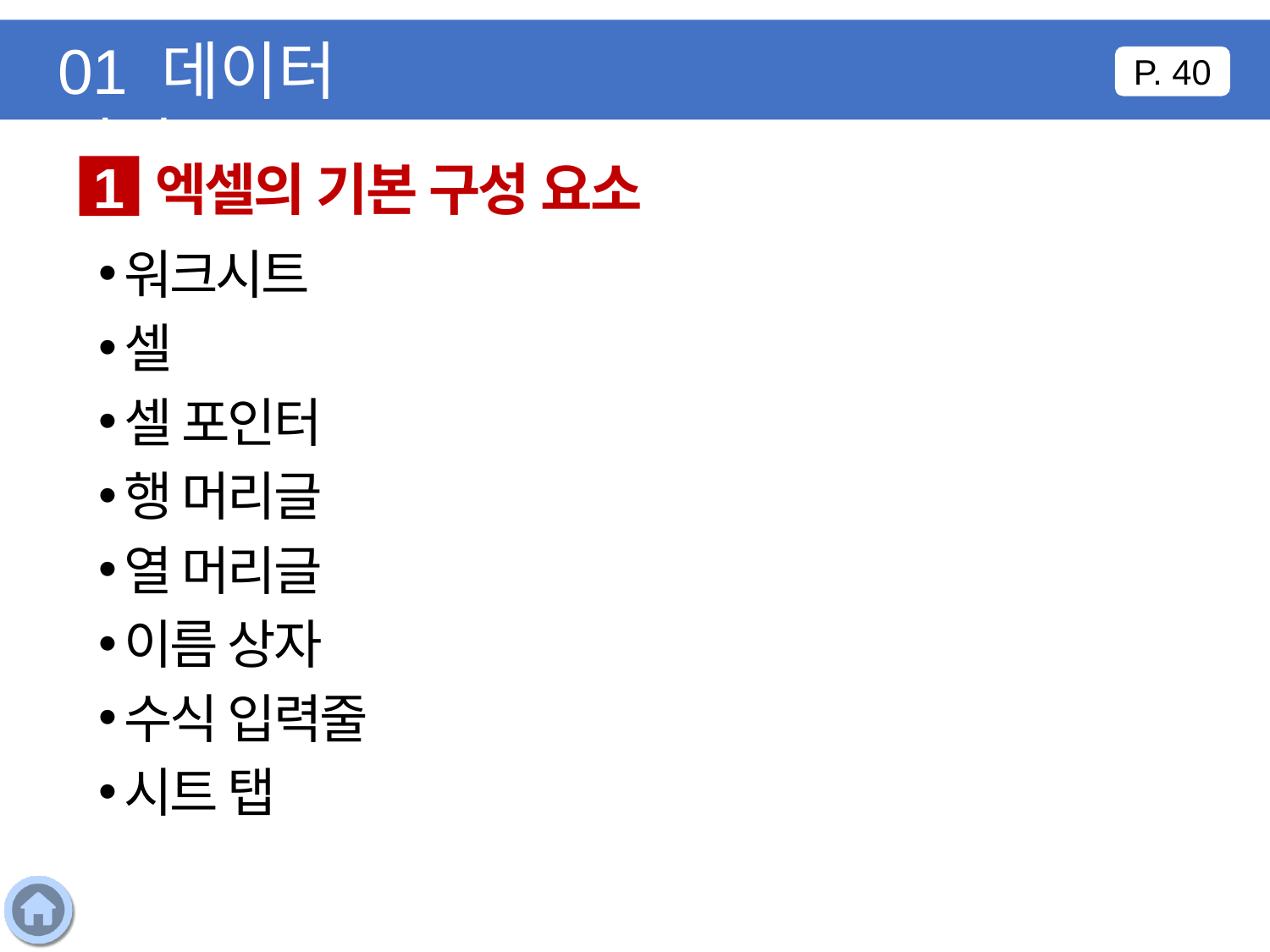

01 데이터 입력
P. 40
엑셀의 기본 구성 요소
1
워크시트
셀
셀 포인터
행 머리글
열 머리글
이름 상자
수식 입력줄
시트 탭